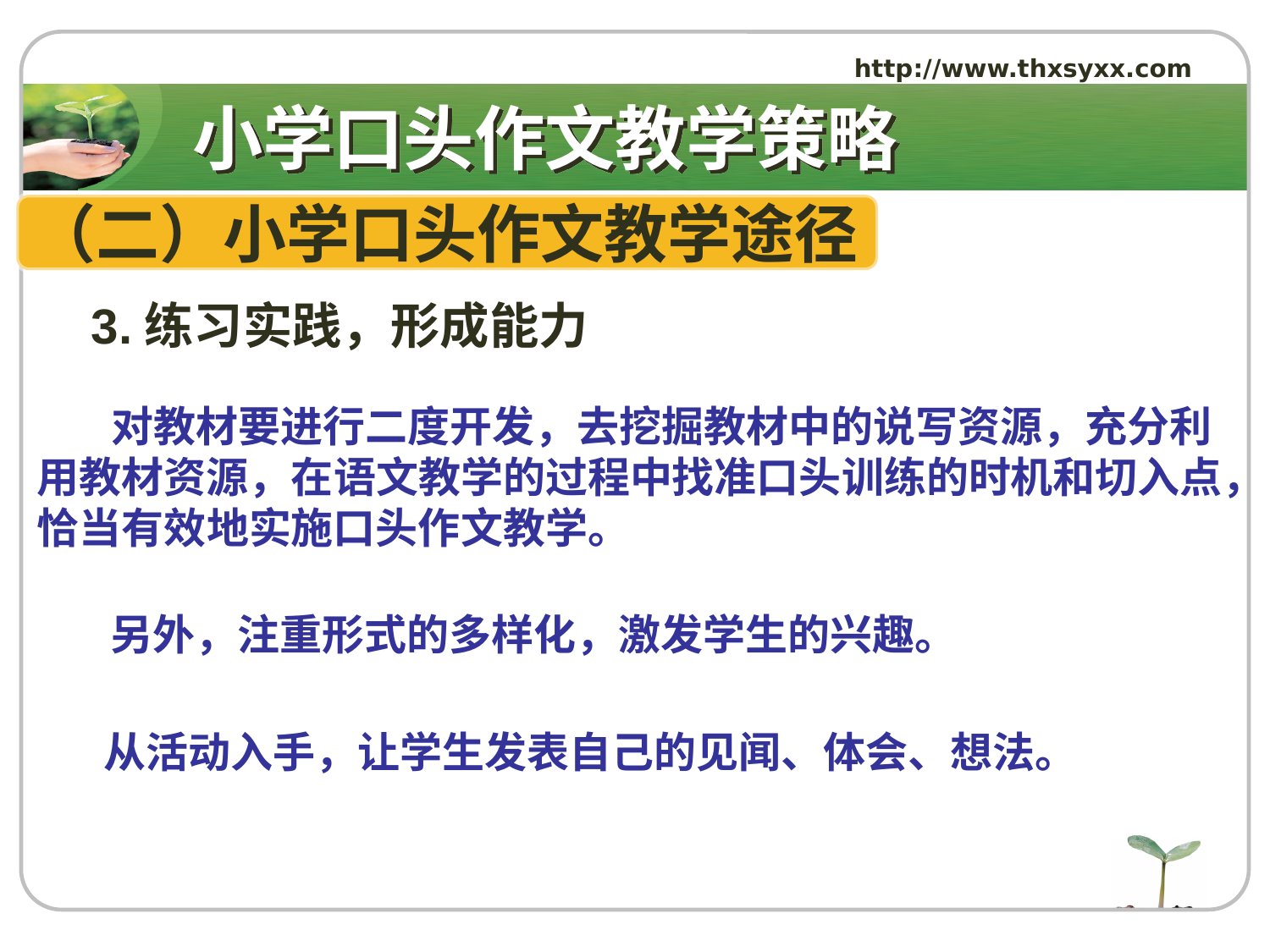

http://www.thxsyxx.com
# 小学口头作文教学策略
（二）小学口头作文教学途径

   3.练习实践，形成能力

       对教材要进行二度开发，去挖掘教材中的说写资源，充分利用教材资源，在语文教学的过程中找准口头训练的时机和切入点，恰当有效地实施口头作文教学。
        另外，注重形式的多样化，激发学生的兴趣。
     从活动入手，让学生发表自己的见闻、体会、想法。